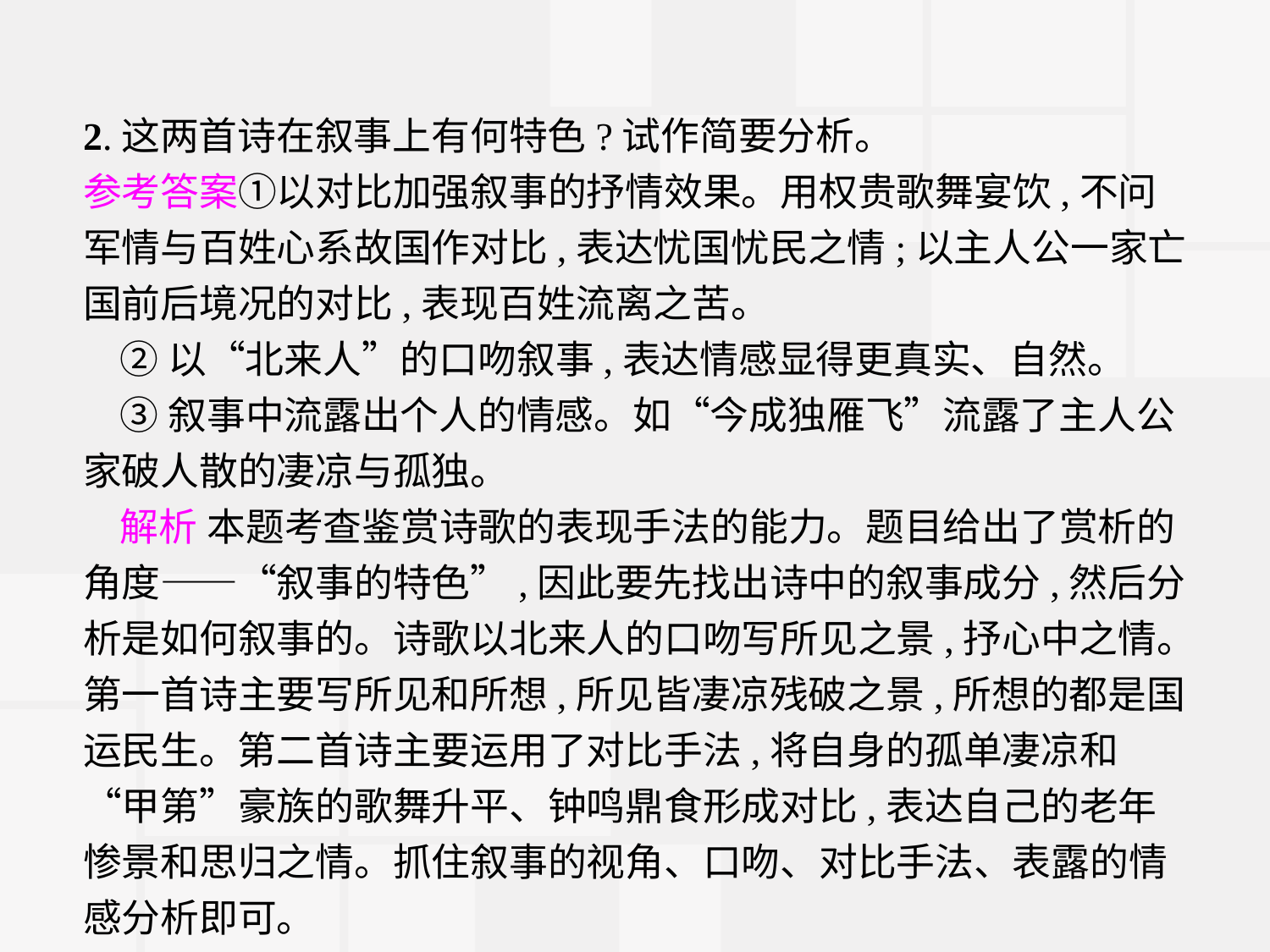

2.这两首诗在叙事上有何特色?试作简要分析。
参考答案①以对比加强叙事的抒情效果。用权贵歌舞宴饮,不问军情与百姓心系故国作对比,表达忧国忧民之情;以主人公一家亡国前后境况的对比,表现百姓流离之苦。
②以“北来人”的口吻叙事,表达情感显得更真实、自然。
③叙事中流露出个人的情感。如“今成独雁飞”流露了主人公家破人散的凄凉与孤独。
解析 本题考查鉴赏诗歌的表现手法的能力。题目给出了赏析的角度——“叙事的特色”,因此要先找出诗中的叙事成分,然后分析是如何叙事的。诗歌以北来人的口吻写所见之景,抒心中之情。第一首诗主要写所见和所想,所见皆凄凉残破之景,所想的都是国运民生。第二首诗主要运用了对比手法,将自身的孤单凄凉和“甲第”豪族的歌舞升平、钟鸣鼎食形成对比,表达自己的老年惨景和思归之情。抓住叙事的视角、口吻、对比手法、表露的情感分析即可。